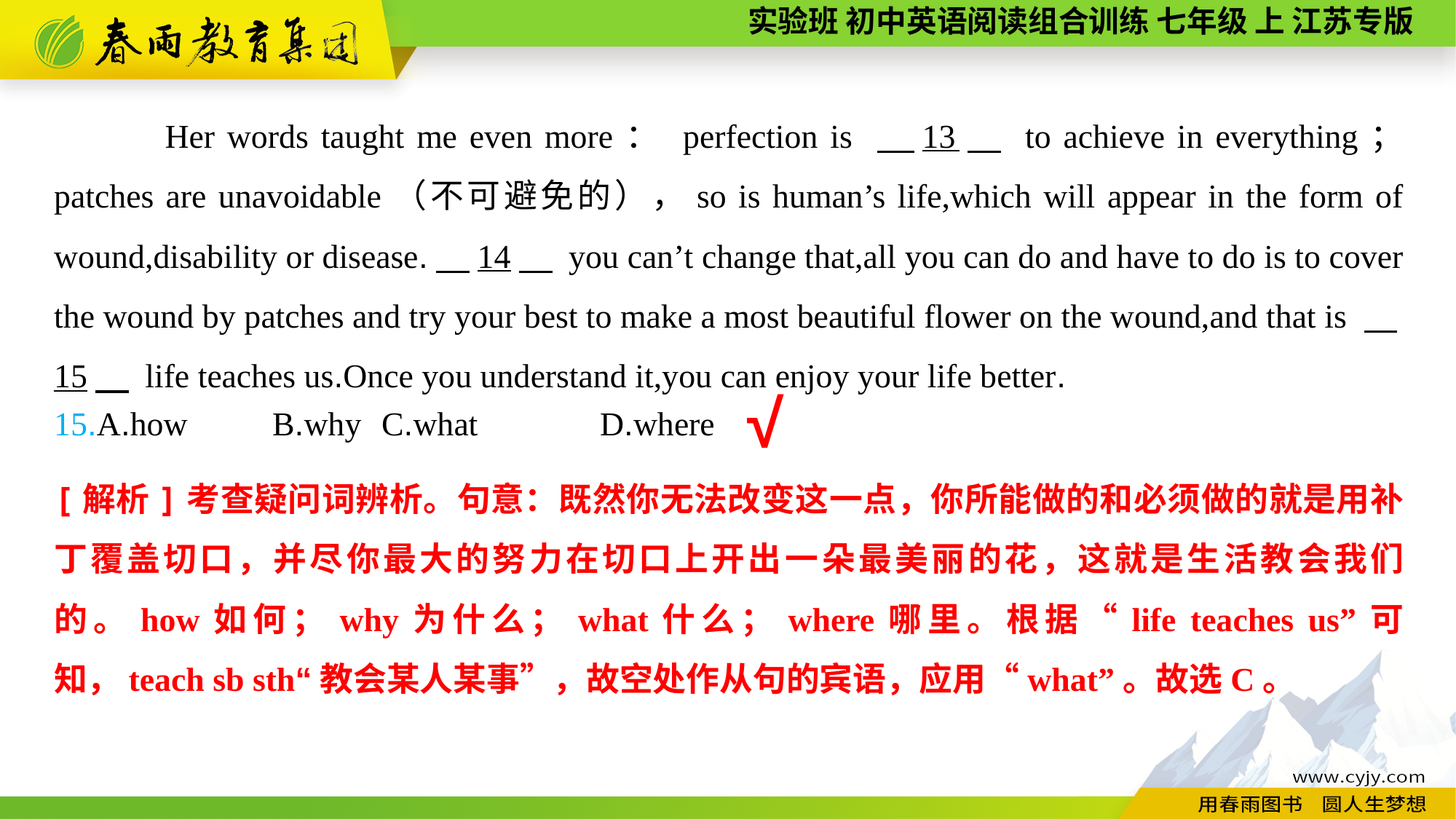

Her words taught me even more： perfection is 　13　 to achieve in everything； patches are unavoidable（不可避免的），so is human’s life,which will appear in the form of wound,disability or disease.　14　 you can’t change that,all you can do and have to do is to cover the wound by patches and try your best to make a most beautiful flower on the wound,and that is 　15　 life teaches us.Once you understand it,you can enjoy your life better.
15.A.how	B.why	C.what		D.where
√
[解析]考查疑问词辨析。句意：既然你无法改变这一点，你所能做的和必须做的就是用补丁覆盖切口，并尽你最大的努力在切口上开出一朵最美丽的花，这就是生活教会我们的。how如何；why为什么；what什么；where哪里。根据“life teaches us”可知，teach sb sth“教会某人某事”，故空处作从句的宾语，应用“what”。故选C。